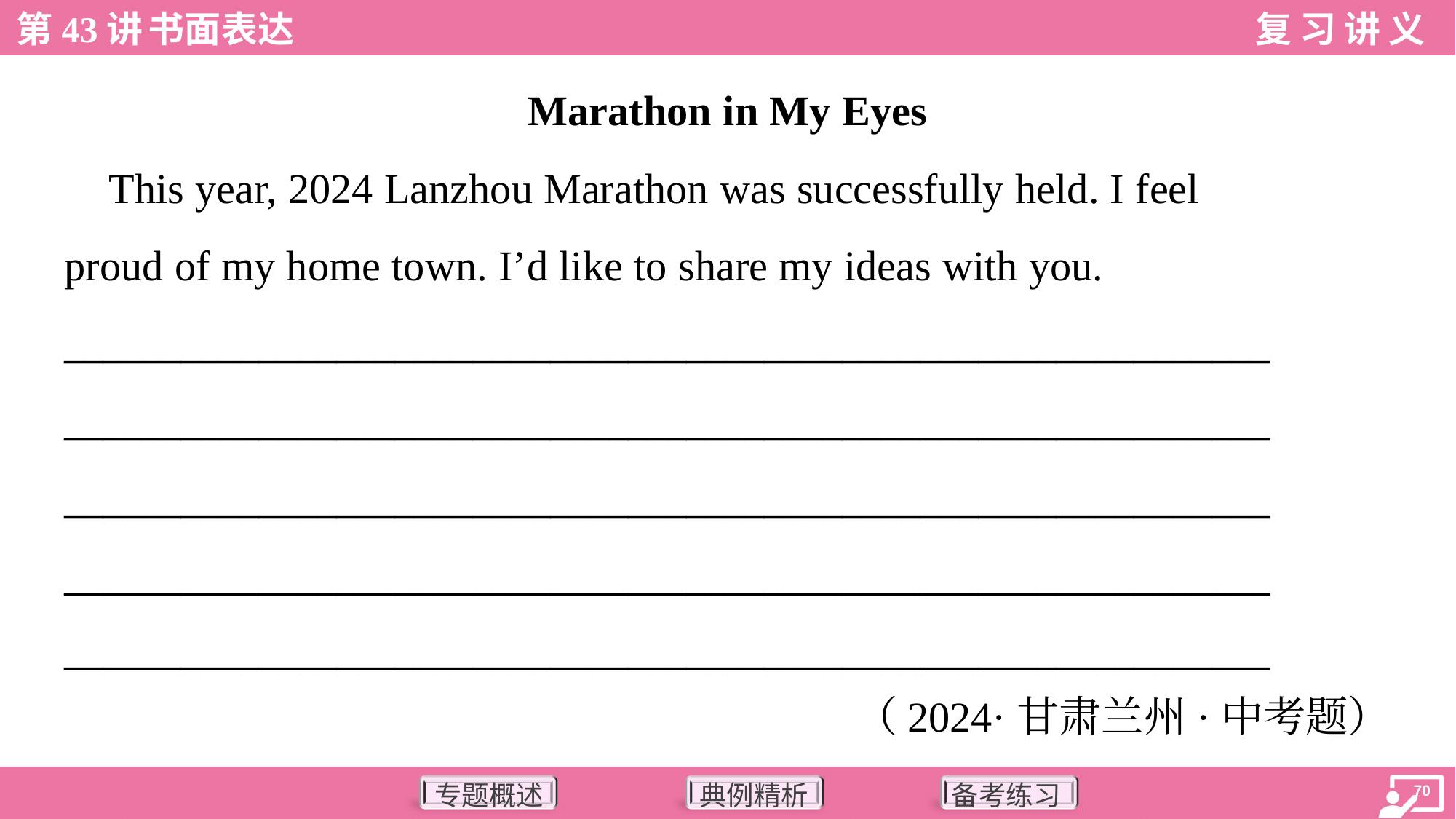

Marathon in My Eyes
    This year, 2024 Lanzhou Marathon was successfully held. I feel
proud of my home town. I’d like to share my ideas with you.
______________________________________________________________
______________________________________________________________
______________________________________________________________
______________________________________________________________
______________________________________________________________
（2024·甘肃兰州·中考题）